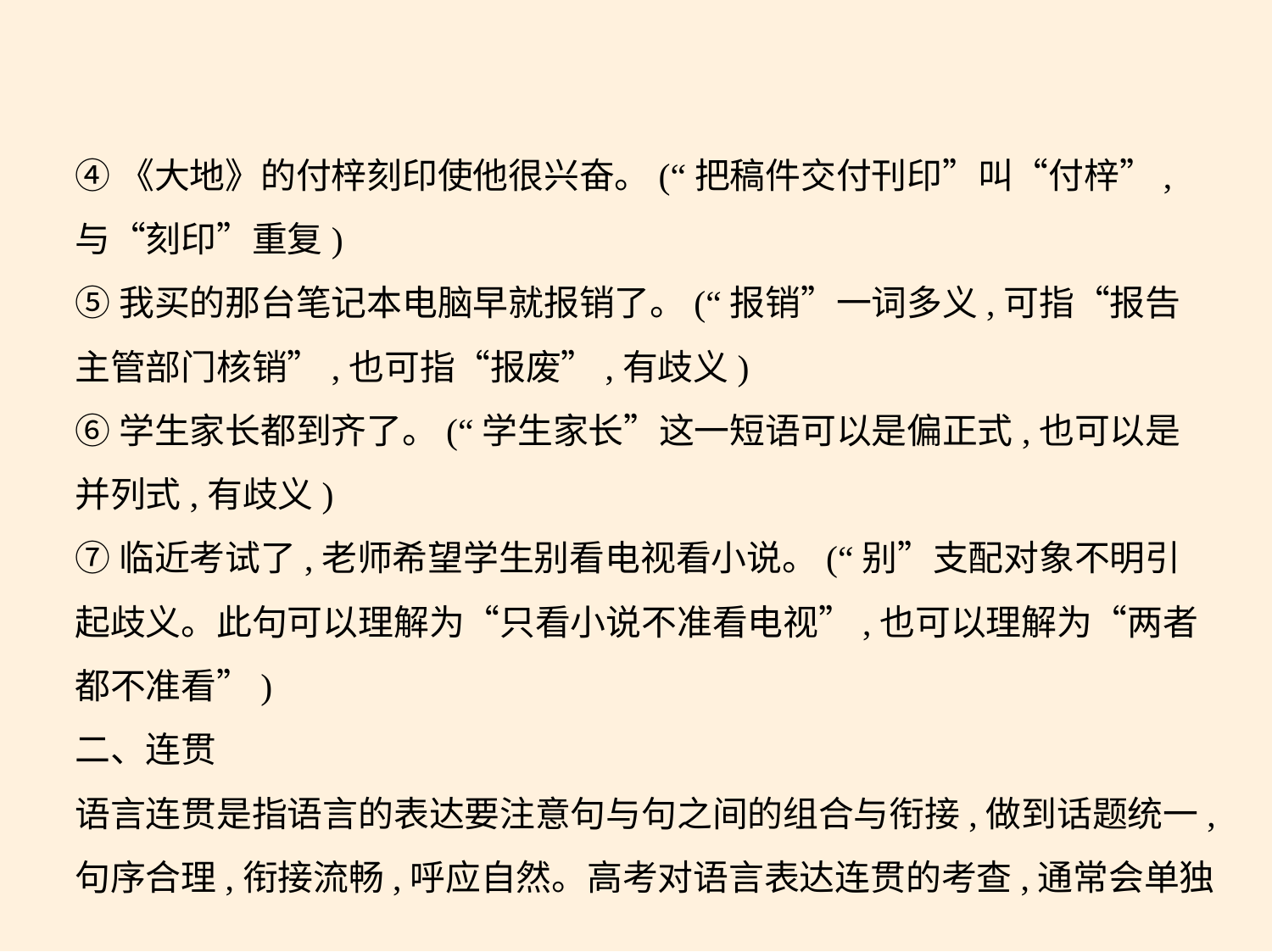

④《大地》的付梓刻印使他很兴奋。(“把稿件交付刊印”叫“付梓”,
与“刻印”重复)
⑤我买的那台笔记本电脑早就报销了。(“报销”一词多义,可指“报告
主管部门核销”,也可指“报废”,有歧义)
⑥学生家长都到齐了。(“学生家长”这一短语可以是偏正式,也可以是
并列式,有歧义)
⑦临近考试了,老师希望学生别看电视看小说。(“别”支配对象不明引
起歧义。此句可以理解为“只看小说不准看电视”,也可以理解为“两者
都不准看”)
二、连贯
语言连贯是指语言的表达要注意句与句之间的组合与衔接,做到话题统一,
句序合理,衔接流畅,呼应自然。高考对语言表达连贯的考查,通常会单独